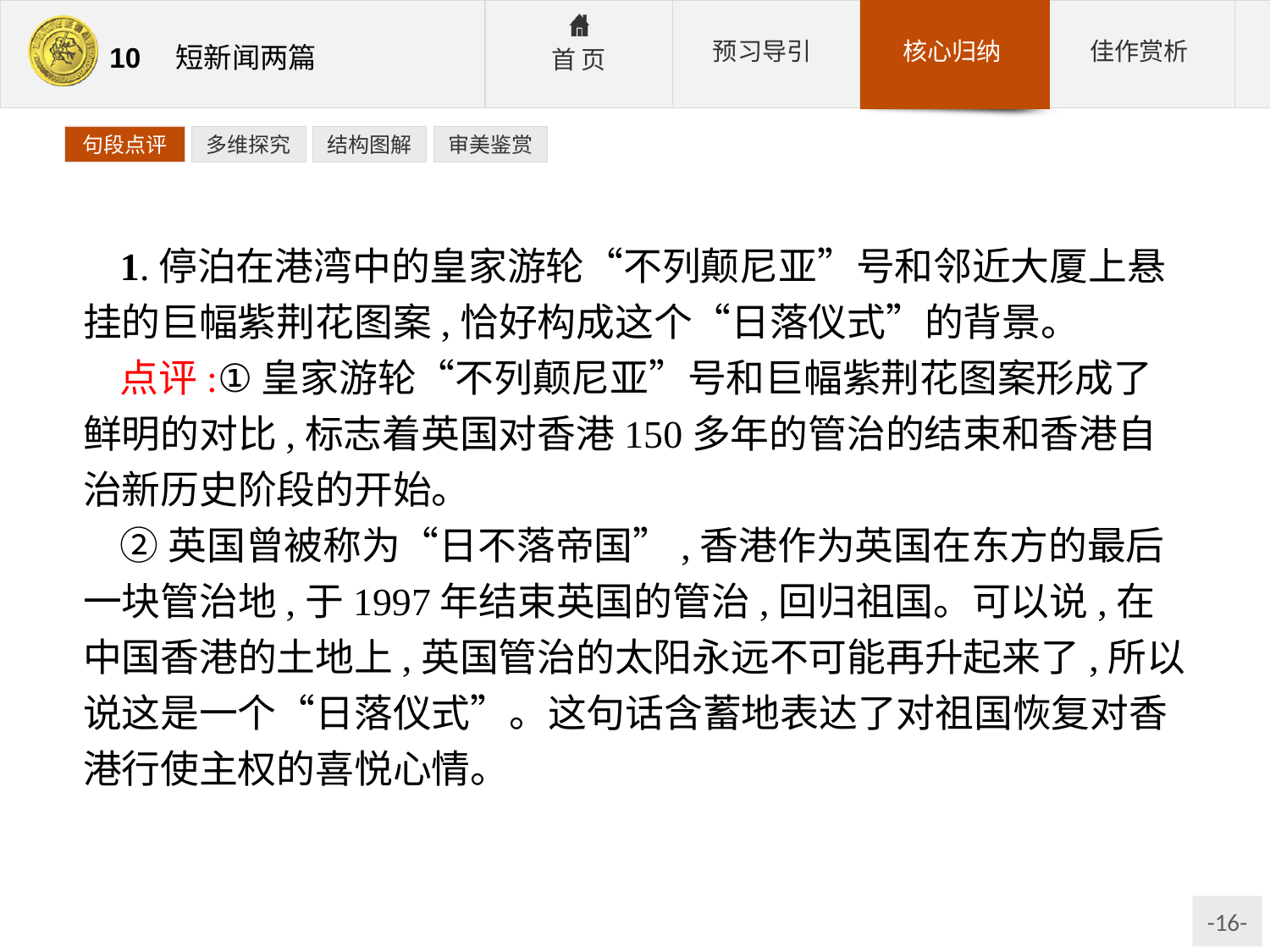

句段点评
多维探究
结构图解
审美鉴赏
1.停泊在港湾中的皇家游轮“不列颠尼亚”号和邻近大厦上悬挂的巨幅紫荆花图案,恰好构成这个“日落仪式”的背景。
点评:①皇家游轮“不列颠尼亚”号和巨幅紫荆花图案形成了鲜明的对比,标志着英国对香港150多年的管治的结束和香港自治新历史阶段的开始。
②英国曾被称为“日不落帝国”,香港作为英国在东方的最后一块管治地,于1997年结束英国的管治,回归祖国。可以说,在中国香港的土地上,英国管治的太阳永远不可能再升起来了,所以说这是一个“日落仪式”。这句话含蓄地表达了对祖国恢复对香港行使主权的喜悦心情。